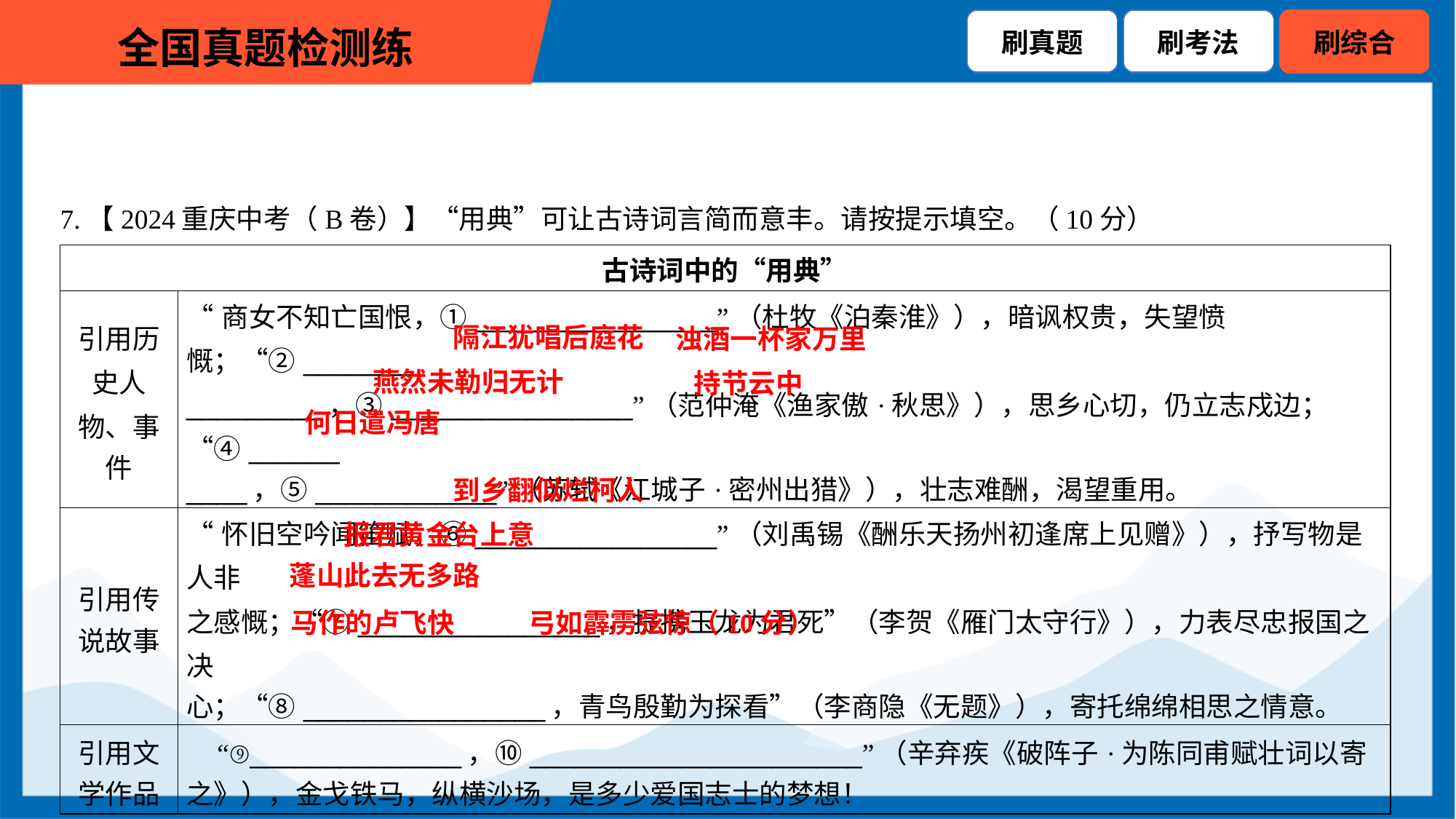

7.【2024重庆中考（B卷）】“用典”可让古诗词言简而意丰。请按提示填空。（10分）
| 古诗词中的“用典” |  |
| --- | --- |
| 引用历 史人 物、事 件 | “商女不知亡国恨，①\_\_\_\_\_\_\_\_\_\_\_\_\_\_\_\_”（杜牧《泊秦淮》），暗讽权贵，失望愤慨；“②\_\_\_\_\_\_\_\_ \_\_\_\_\_\_\_\_\_，③\_\_\_\_\_\_\_\_\_\_\_\_\_\_\_\_”（范仲淹《渔家傲·秋思》），思乡心切，仍立志戍边；“④\_\_\_\_\_\_ \_\_\_\_，⑤\_\_\_\_\_\_\_\_\_\_\_\_”（苏轼《江城子·密州出猎》），壮志难酬，渴望重用。 |
| 引用传 说故事 | “怀旧空吟闻笛赋，⑥\_\_\_\_\_\_\_\_\_\_\_\_\_\_\_\_”（刘禹锡《酬乐天扬州初逢席上见赠》），抒写物是人非 之感慨；“⑦\_\_\_\_\_\_\_\_\_\_\_\_\_\_\_\_，提携玉龙为君死”（李贺《雁门太守行》），力表尽忠报国之决 心；“⑧\_\_\_\_\_\_\_\_\_\_\_\_\_\_\_\_，青鸟殷勤为探看”（李商隐《无题》），寄托绵绵相思之情意。 |
| 引用文 学作品 | “⑨\_\_\_\_\_\_\_\_\_\_\_\_\_\_，⑩\_\_\_\_\_\_\_\_\_\_\_\_\_\_\_\_\_\_\_\_\_\_”（辛弃疾《破阵子·为陈同甫赋壮词以寄 之》），金戈铁马，纵横沙场，是多少爱国志士的梦想！ |
                                                                               浊酒一杯家万里
隔江犹唱后庭花
                                                                                  持节云中
燕然未勒归无计
何日遣冯唐
到乡翻似烂柯人
报君黄金台上意
蓬山此去无多路
马作的卢飞快
弓如霹雳弦惊（10分）